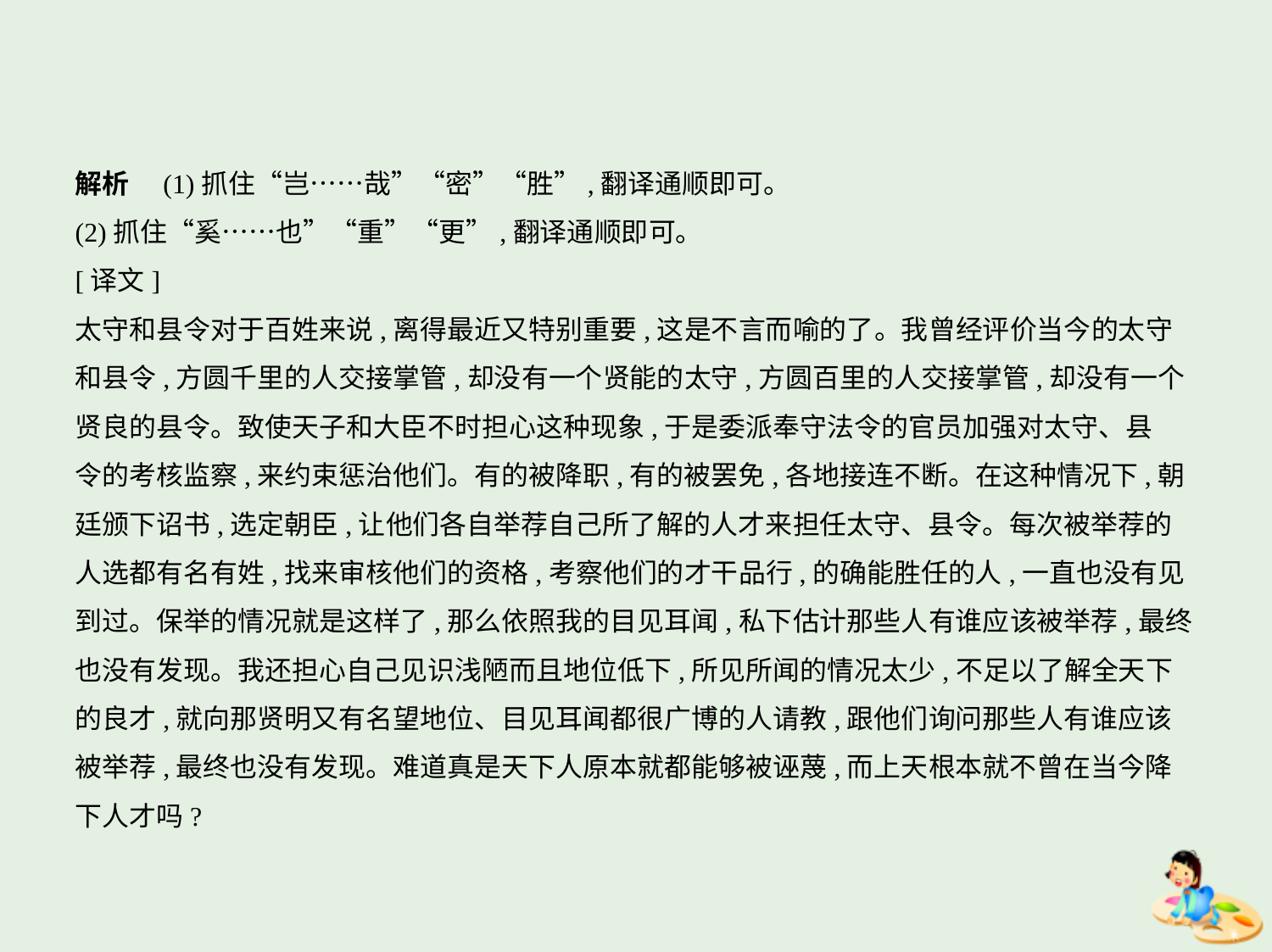

解析　(1)抓住“岂……哉”“密”“胜”,翻译通顺即可。
(2)抓住“奚……也”“重”“更”,翻译通顺即可。
[译文]
太守和县令对于百姓来说,离得最近又特别重要,这是不言而喻的了。我曾经评价当今的太守
和县令,方圆千里的人交接掌管,却没有一个贤能的太守,方圆百里的人交接掌管,却没有一个
贤良的县令。致使天子和大臣不时担心这种现象,于是委派奉守法令的官员加强对太守、县
令的考核监察,来约束惩治他们。有的被降职,有的被罢免,各地接连不断。在这种情况下,朝
廷颁下诏书,选定朝臣,让他们各自举荐自己所了解的人才来担任太守、县令。每次被举荐的
人选都有名有姓,找来审核他们的资格,考察他们的才干品行,的确能胜任的人,一直也没有见
到过。保举的情况就是这样了,那么依照我的目见耳闻,私下估计那些人有谁应该被举荐,最终
也没有发现。我还担心自己见识浅陋而且地位低下,所见所闻的情况太少,不足以了解全天下
的良才,就向那贤明又有名望地位、目见耳闻都很广博的人请教,跟他们询问那些人有谁应该
被举荐,最终也没有发现。难道真是天下人原本就都能够被诬蔑,而上天根本就不曾在当今降
下人才吗?